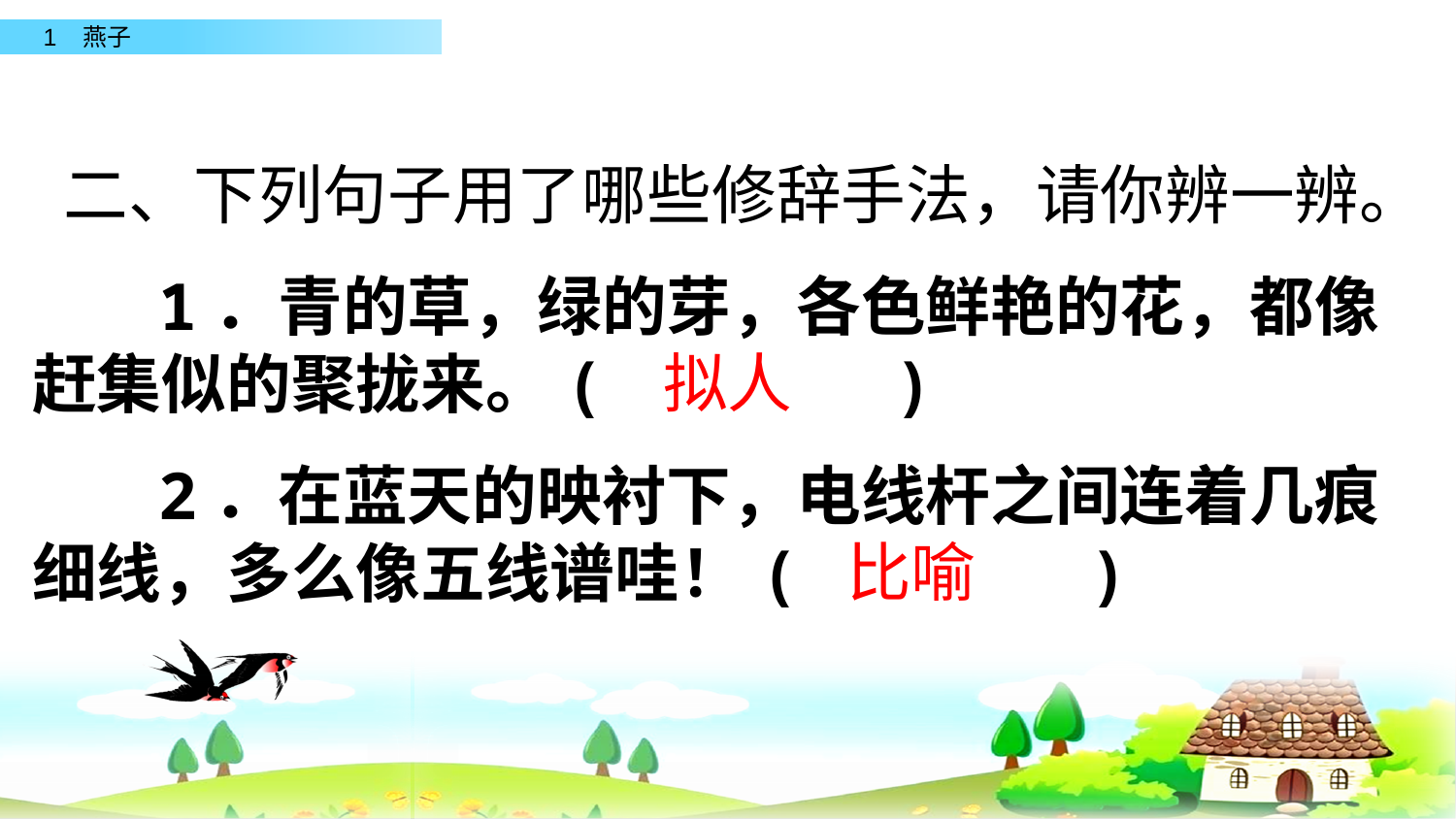

二、下列句子用了哪些修辞手法，请你辨一辨。

　 1．青的草，绿的芽，各色鲜艳的花，都像赶集似的聚拢来。(　　　　)

　 2．在蓝天的映衬下，电线杆之间连着几痕细线，多么像五线谱哇！(　　　　)
拟人
比喻